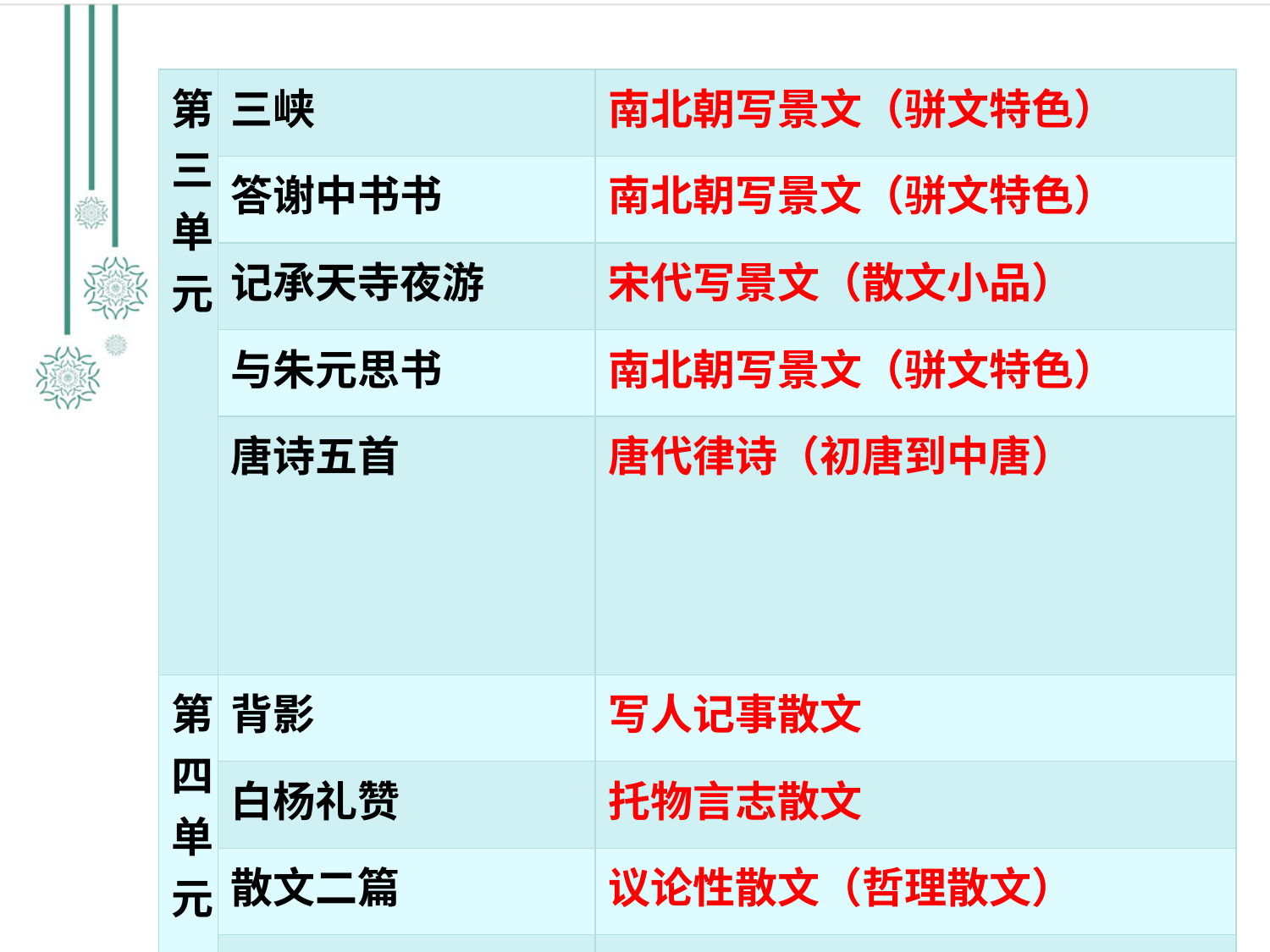

| 第三单元 | 三峡 | 南北朝写景文（骈文特色） |
| --- | --- | --- |
|  | 答谢中书书 | 南北朝写景文（骈文特色） |
|  | 记承天寺夜游 | 宋代写景文（散文小品） |
|  | 与朱元思书 | 南北朝写景文（骈文特色） |
|  | 唐诗五首 | 唐代律诗（初唐到中唐） |
| 第四单元 | 背影 | 写人记事散文 |
|  | 白杨礼赞 | 托物言志散文 |
|  | 散文二篇 | 议论性散文（哲理散文） |
|  | 昆明的雨 | 写景抒情散文 |